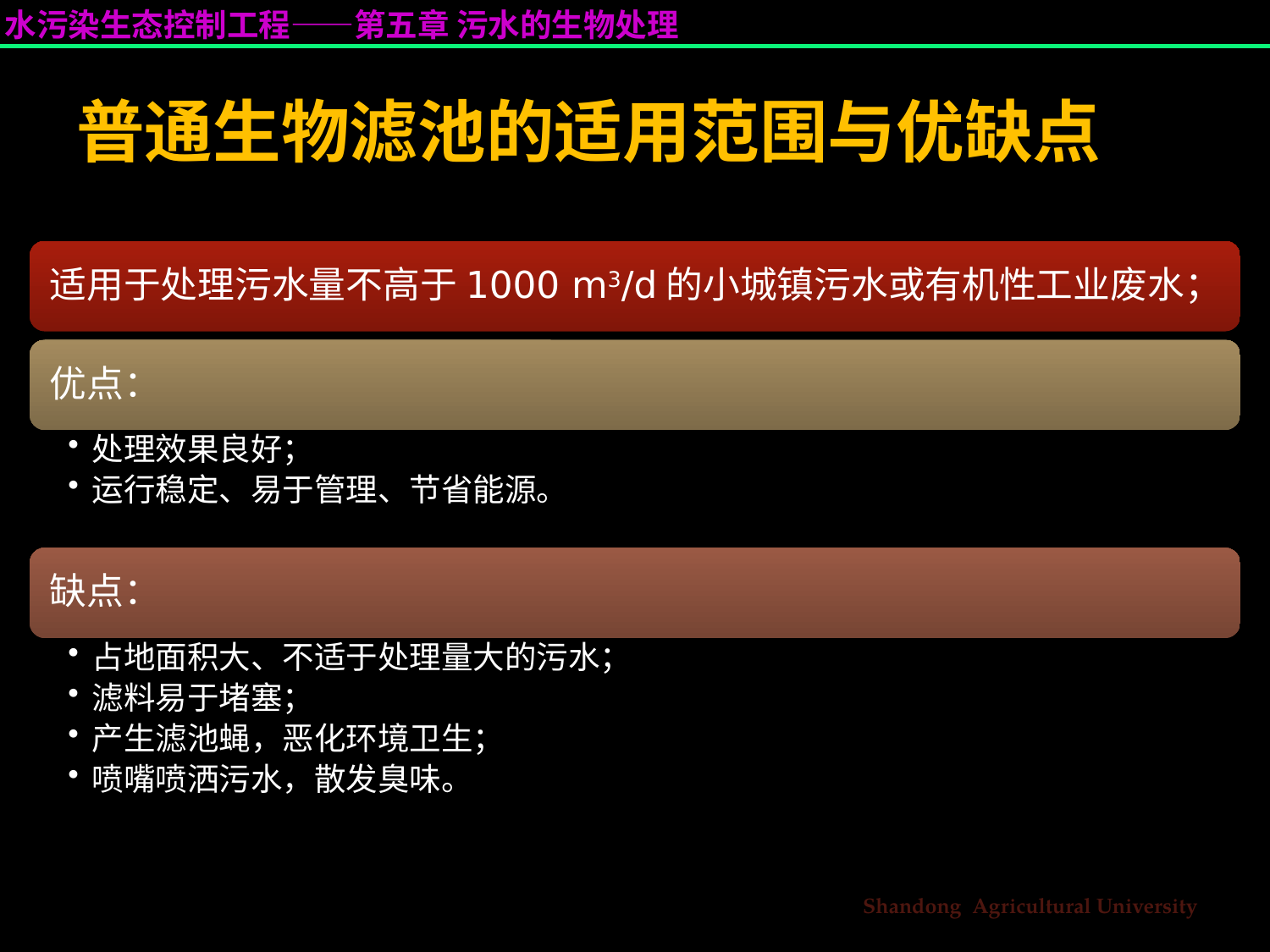

# 普通生物滤池的适用范围与优缺点
适用于处理污水量不高于1000 m3/d的小城镇污水或有机性工业废水；
优点：
处理效果良好；
运行稳定、易于管理、节省能源。
缺点：
占地面积大、不适于处理量大的污水；
滤料易于堵塞；
产生滤池蝇，恶化环境卫生；
喷嘴喷洒污水，散发臭味。